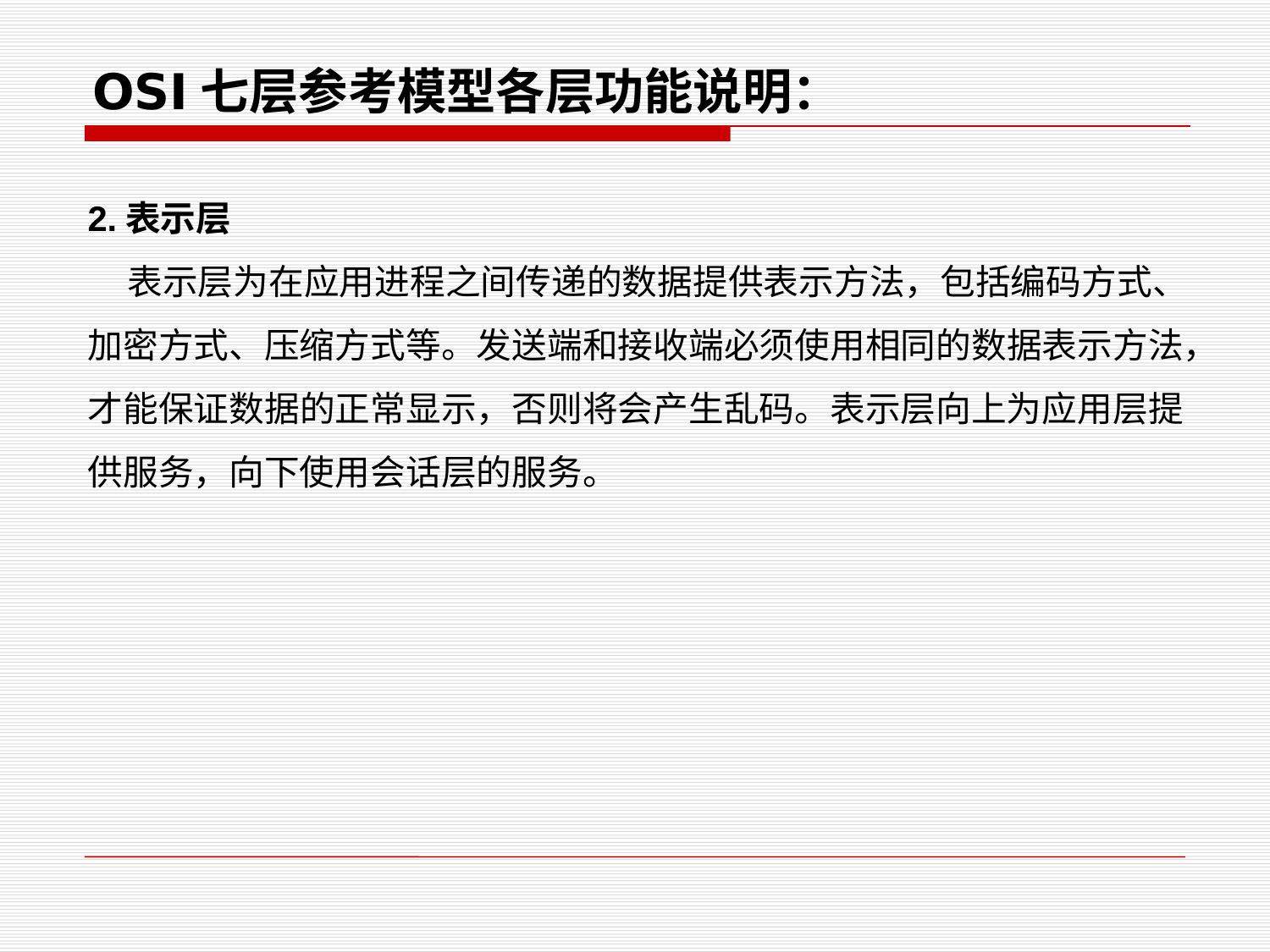

OSI七层参考模型各层功能说明：
2.表示层
    表示层为在应用进程之间传递的数据提供表示方法，包括编码方式、加密方式、压缩方式等。发送端和接收端必须使用相同的数据表示方法，才能保证数据的正常显示，否则将会产生乱码。表示层向上为应用层提供服务，向下使用会话层的服务。
24